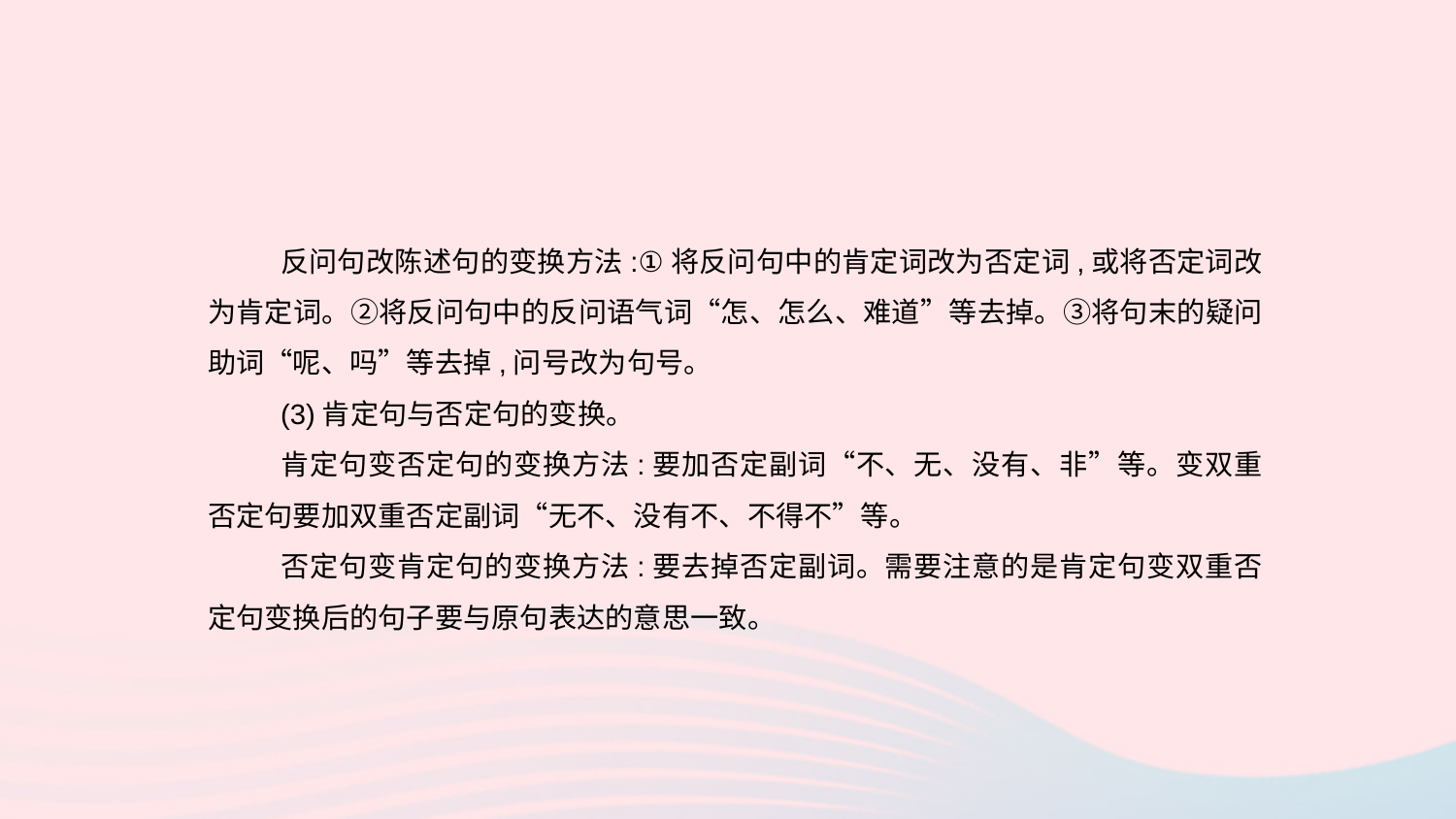

反问句改陈述句的变换方法:①将反问句中的肯定词改为否定词,或将否定词改为肯定词。②将反问句中的反问语气词“怎、怎么、难道”等去掉。③将句末的疑问助词“呢、吗”等去掉,问号改为句号。
(3)肯定句与否定句的变换。
肯定句变否定句的变换方法:要加否定副词“不、无、没有、非”等。变双重否定句要加双重否定副词“无不、没有不、不得不”等。
否定句变肯定句的变换方法:要去掉否定副词。需要注意的是肯定句变双重否定句变换后的句子要与原句表达的意思一致。